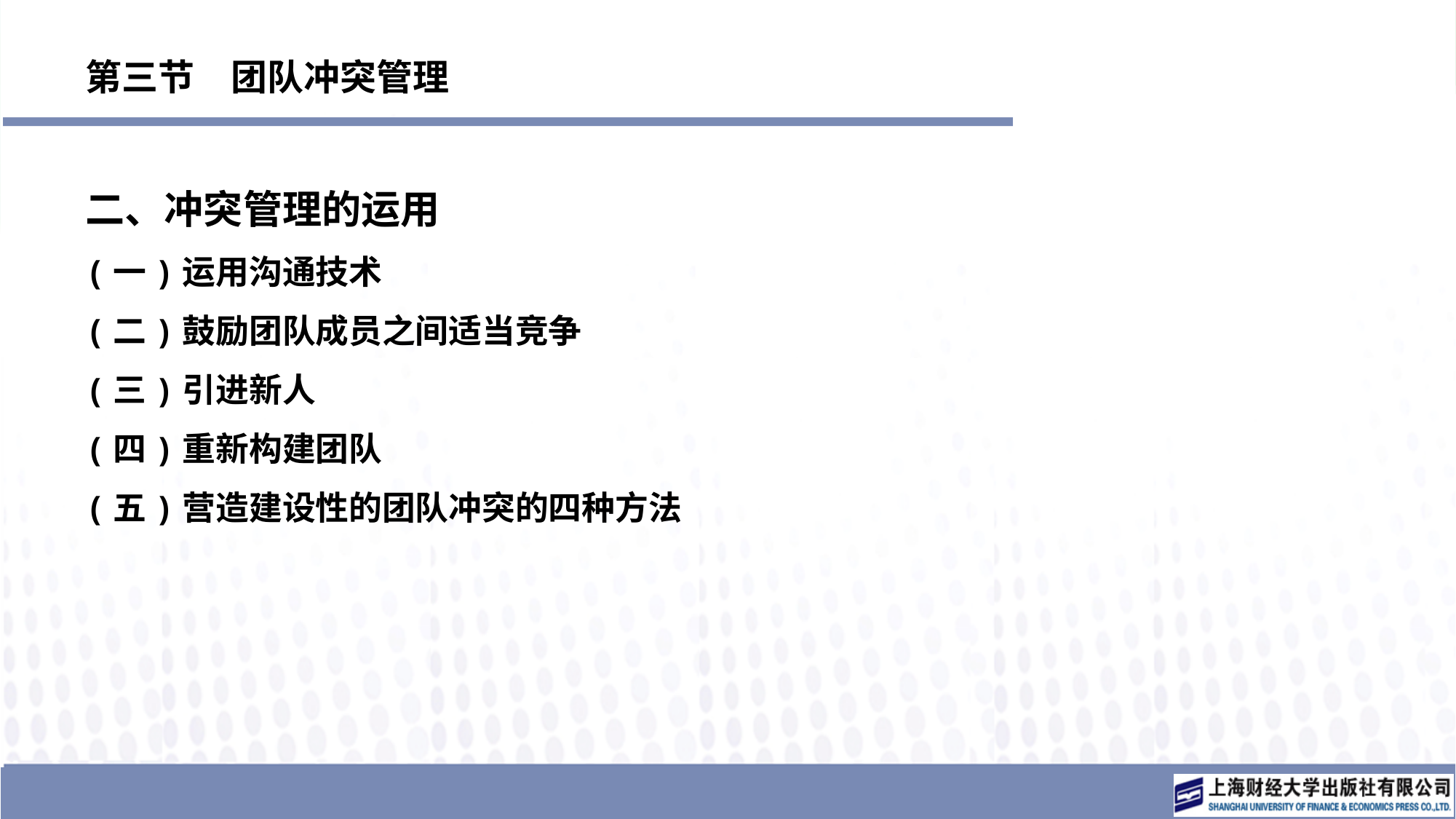

# 第三节　团队冲突管理
二、冲突管理的运用
(一)运用沟通技术
(二)鼓励团队成员之间适当竞争
(三)引进新人
(四)重新构建团队
(五)营造建设性的团队冲突的四种方法